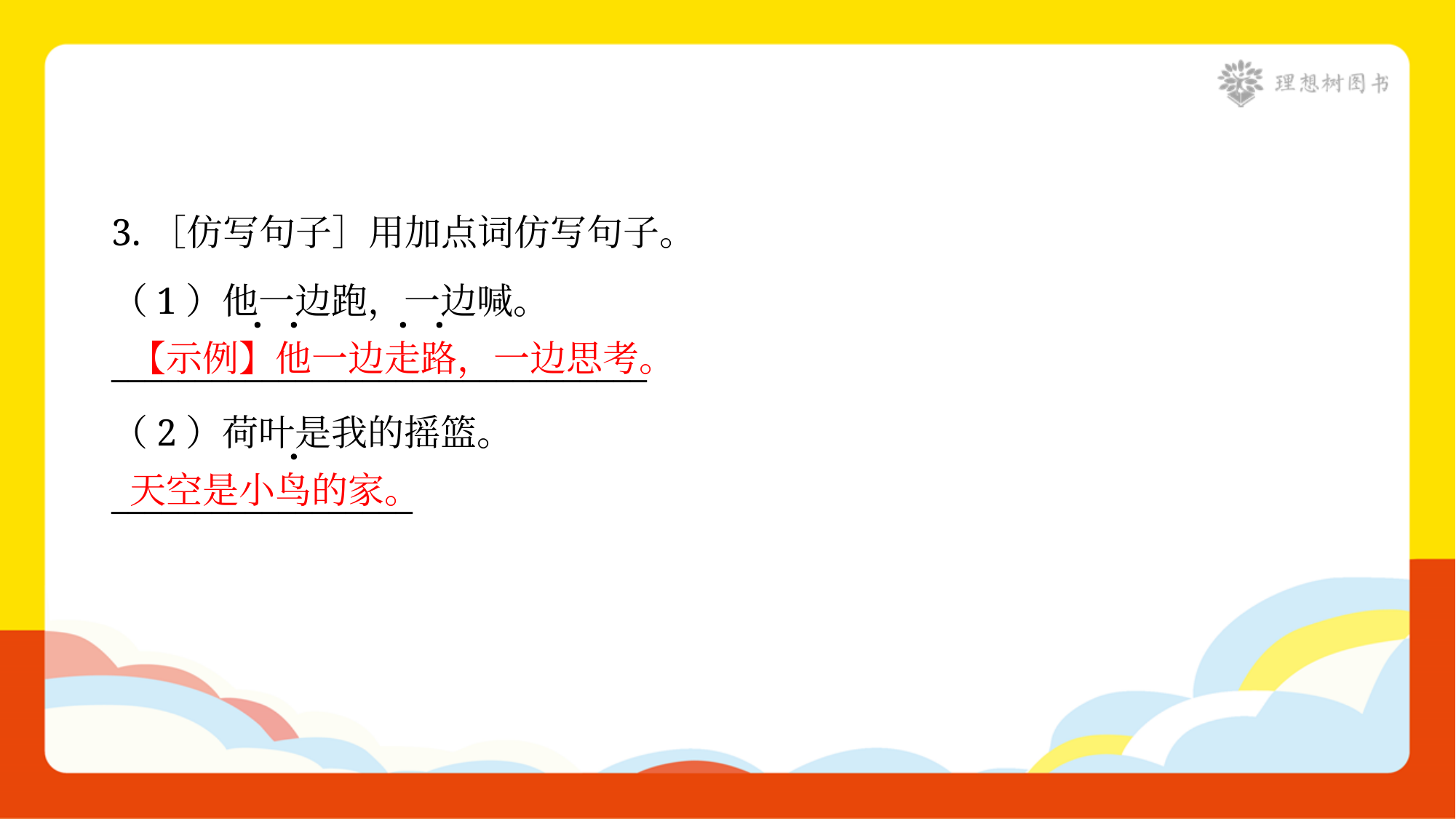

3.［仿写句子］用加点词仿写句子。
（1）他一边跑，一边喊。
________________________________
【示例】他一边走路，一边思考。

（2）荷叶是我的摇篮。
__________________
天空是小鸟的家。